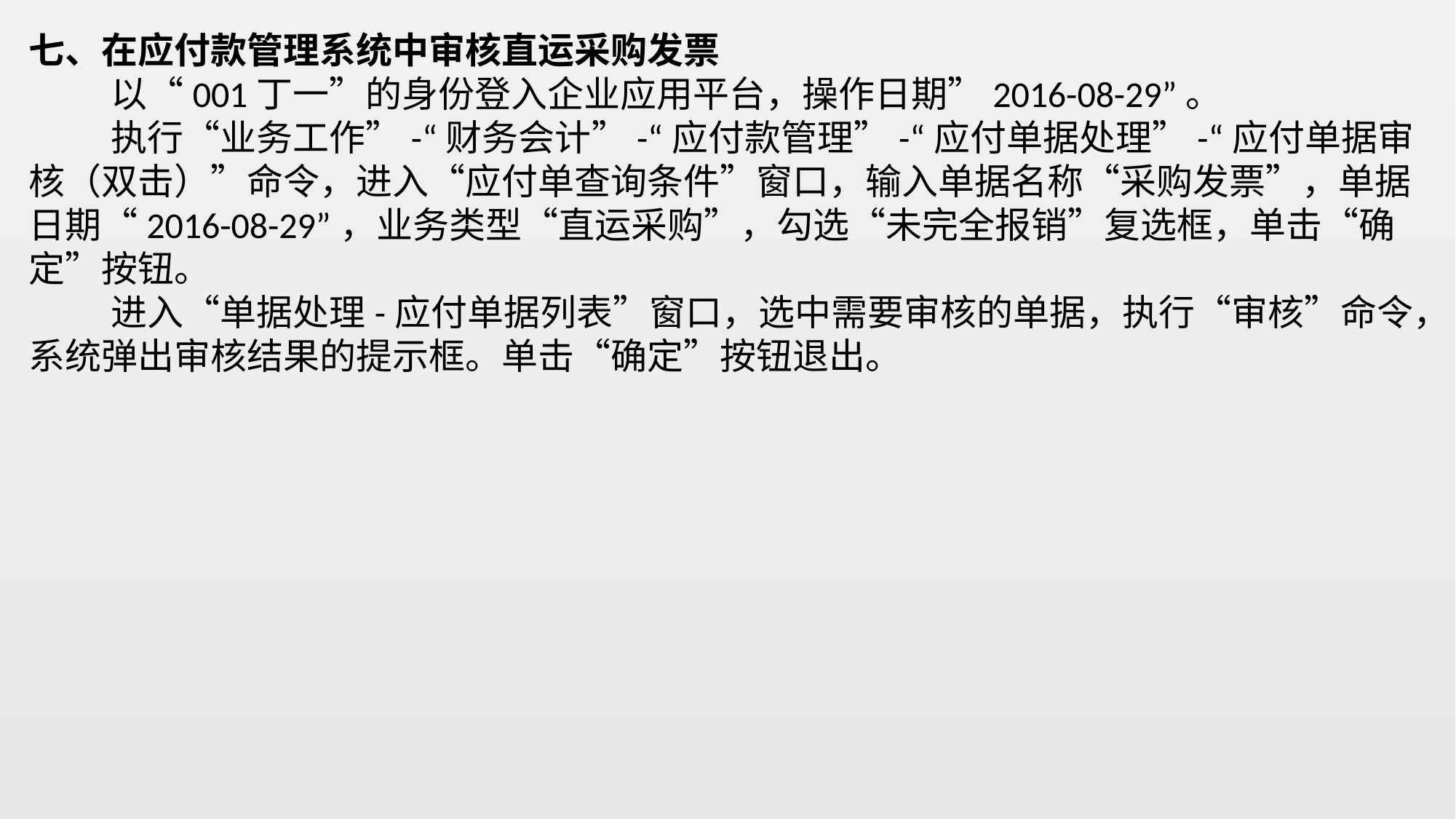

七、在应付款管理系统中审核直运采购发票
         以“001丁一”的身份登入企业应用平台，操作日期”2016-08-29”。
         执行“业务工作”-“财务会计”-“应付款管理”-“应付单据处理”-“应付单据审核（双击）”命令，进入“应付单查询条件”窗口，输入单据名称“采购发票”，单据日期“2016-08-29”，业务类型“直运采购”，勾选“未完全报销”复选框，单击“确定”按钮。
         进入“单据处理-应付单据列表”窗口，选中需要审核的单据，执行“审核”命令，系统弹出审核结果的提示框。单击“确定”按钮退出。